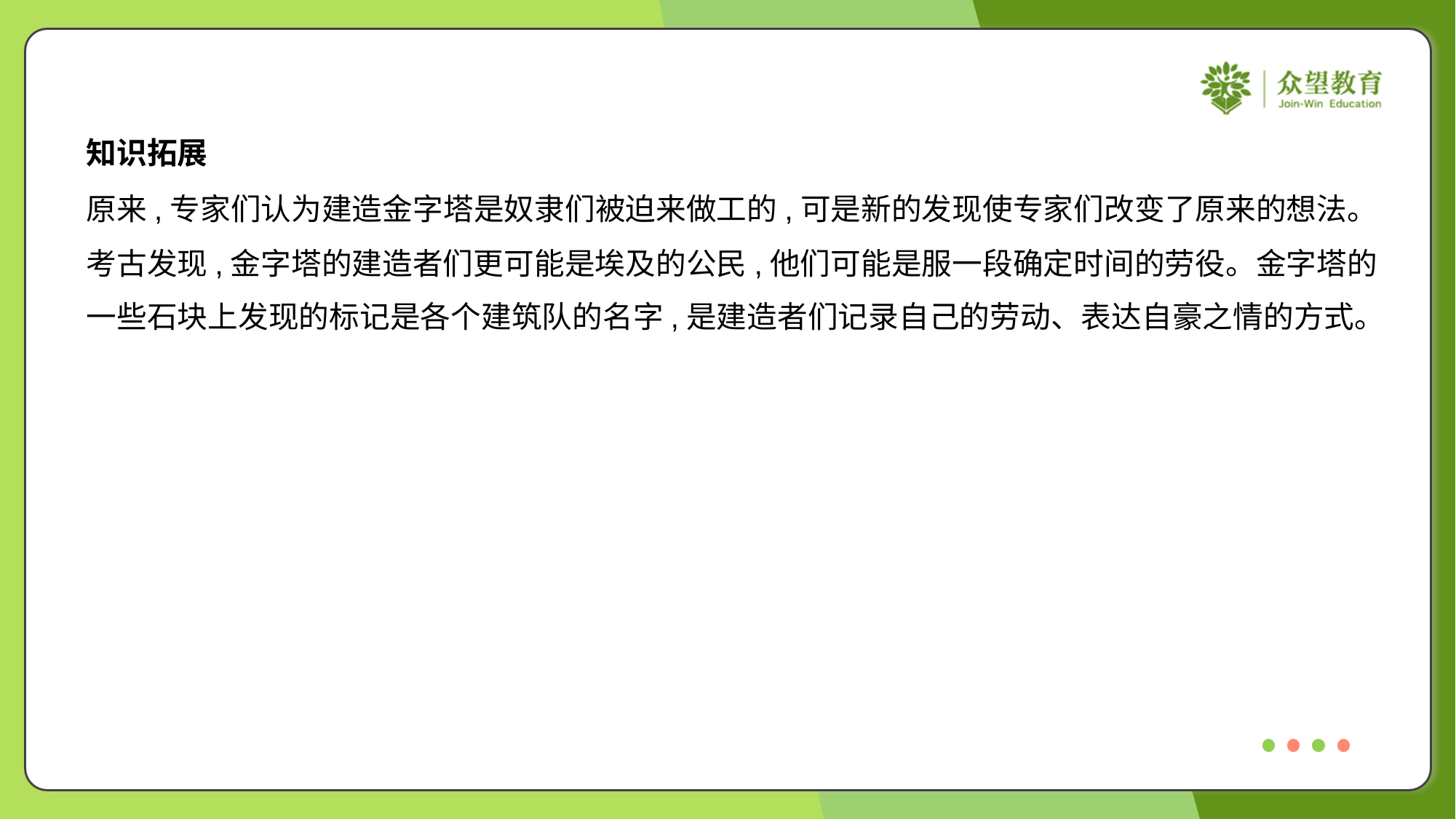

知识拓展
原来,专家们认为建造金字塔是奴隶们被迫来做工的,可是新的发现使专家们改变了原来的想法。
考古发现,金字塔的建造者们更可能是埃及的公民,他们可能是服一段确定时间的劳役。金字塔的
一些石块上发现的标记是各个建筑队的名字,是建造者们记录自己的劳动、表达自豪之情的方式。